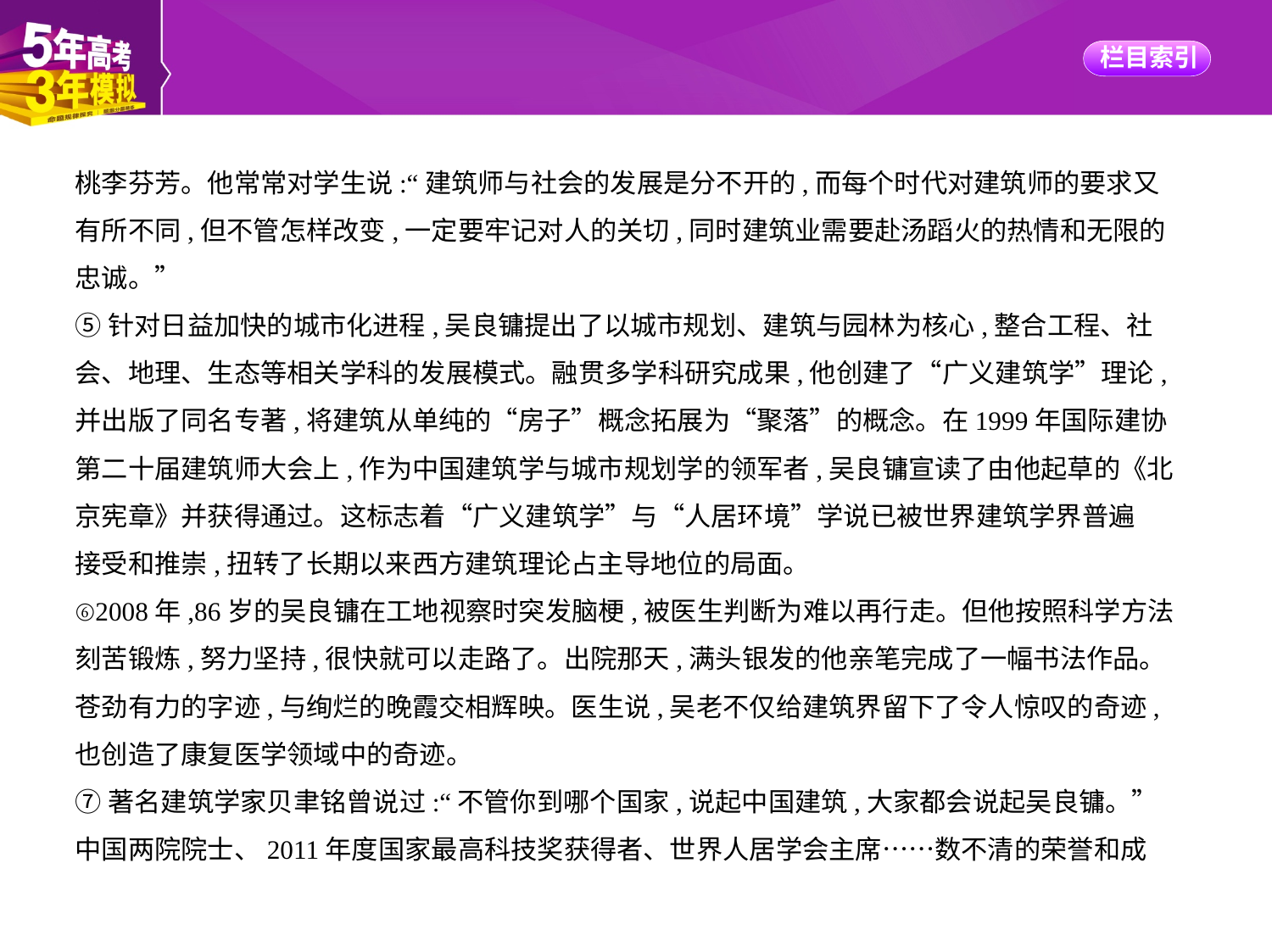

桃李芬芳。他常常对学生说:“建筑师与社会的发展是分不开的,而每个时代对建筑师的要求又
有所不同,但不管怎样改变,一定要牢记对人的关切,同时建筑业需要赴汤蹈火的热情和无限的
忠诚。”
⑤针对日益加快的城市化进程,吴良镛提出了以城市规划、建筑与园林为核心,整合工程、社
会、地理、生态等相关学科的发展模式。融贯多学科研究成果,他创建了“广义建筑学”理论,
并出版了同名专著,将建筑从单纯的“房子”概念拓展为“聚落”的概念。在1999年国际建协
第二十届建筑师大会上,作为中国建筑学与城市规划学的领军者,吴良镛宣读了由他起草的《北
京宪章》并获得通过。这标志着“广义建筑学”与“人居环境”学说已被世界建筑学界普遍
接受和推崇,扭转了长期以来西方建筑理论占主导地位的局面。
⑥2008年,86岁的吴良镛在工地视察时突发脑梗,被医生判断为难以再行走。但他按照科学方法
刻苦锻炼,努力坚持,很快就可以走路了。出院那天,满头银发的他亲笔完成了一幅书法作品。
苍劲有力的字迹,与绚烂的晚霞交相辉映。医生说,吴老不仅给建筑界留下了令人惊叹的奇迹,
也创造了康复医学领域中的奇迹。
⑦著名建筑学家贝聿铭曾说过:“不管你到哪个国家,说起中国建筑,大家都会说起吴良镛。”
中国两院院士、2011年度国家最高科技奖获得者、世界人居学会主席……数不清的荣誉和成